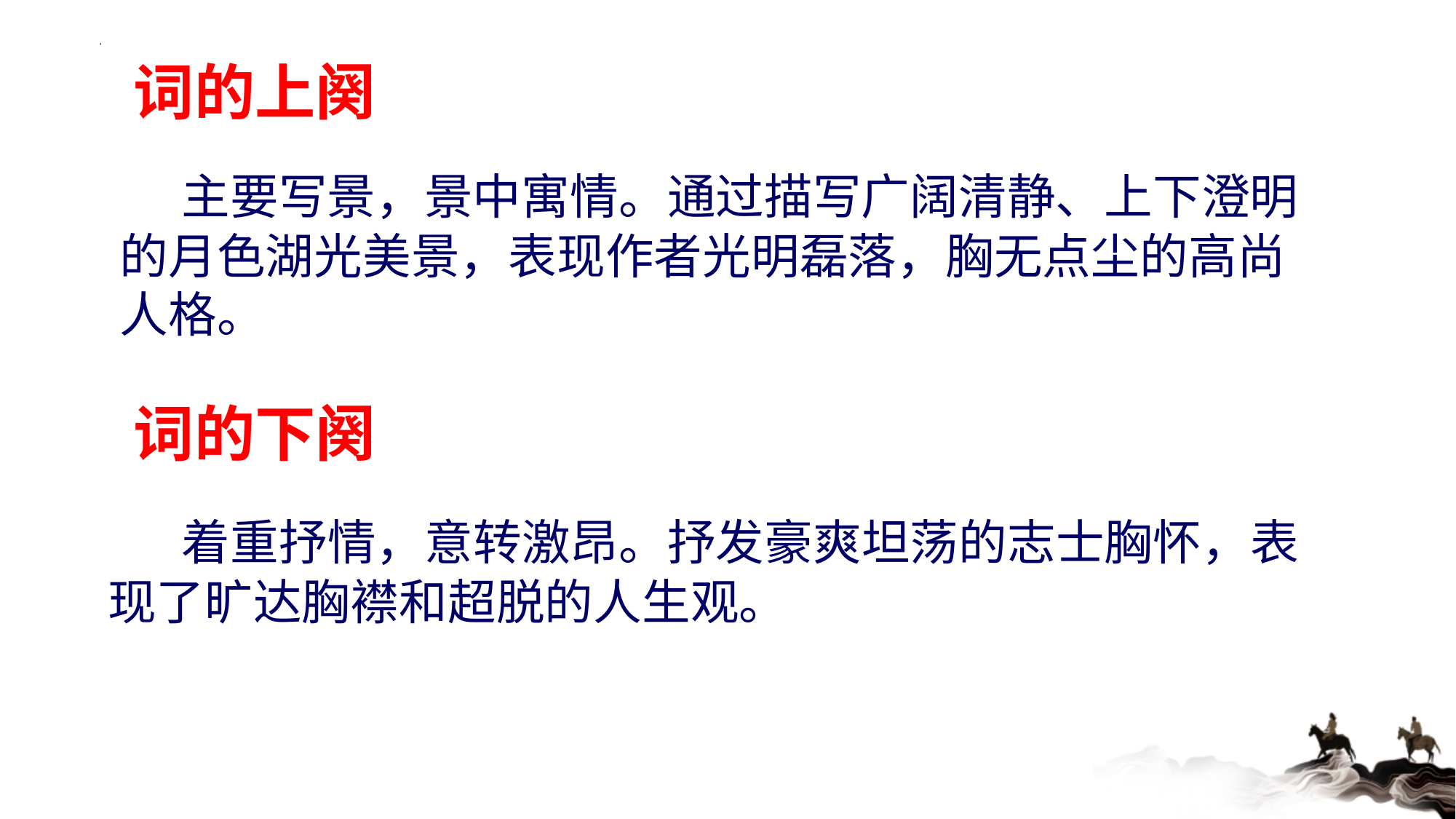

词的上阕
    主要写景，景中寓情。通过描写广阔清静、上下澄明的月色湖光美景，表现作者光明磊落，胸无点尘的高尚人格。

词的下阕
     着重抒情，意转激昂。抒发豪爽坦荡的志士胸怀，表现了旷达胸襟和超脱的人生观。